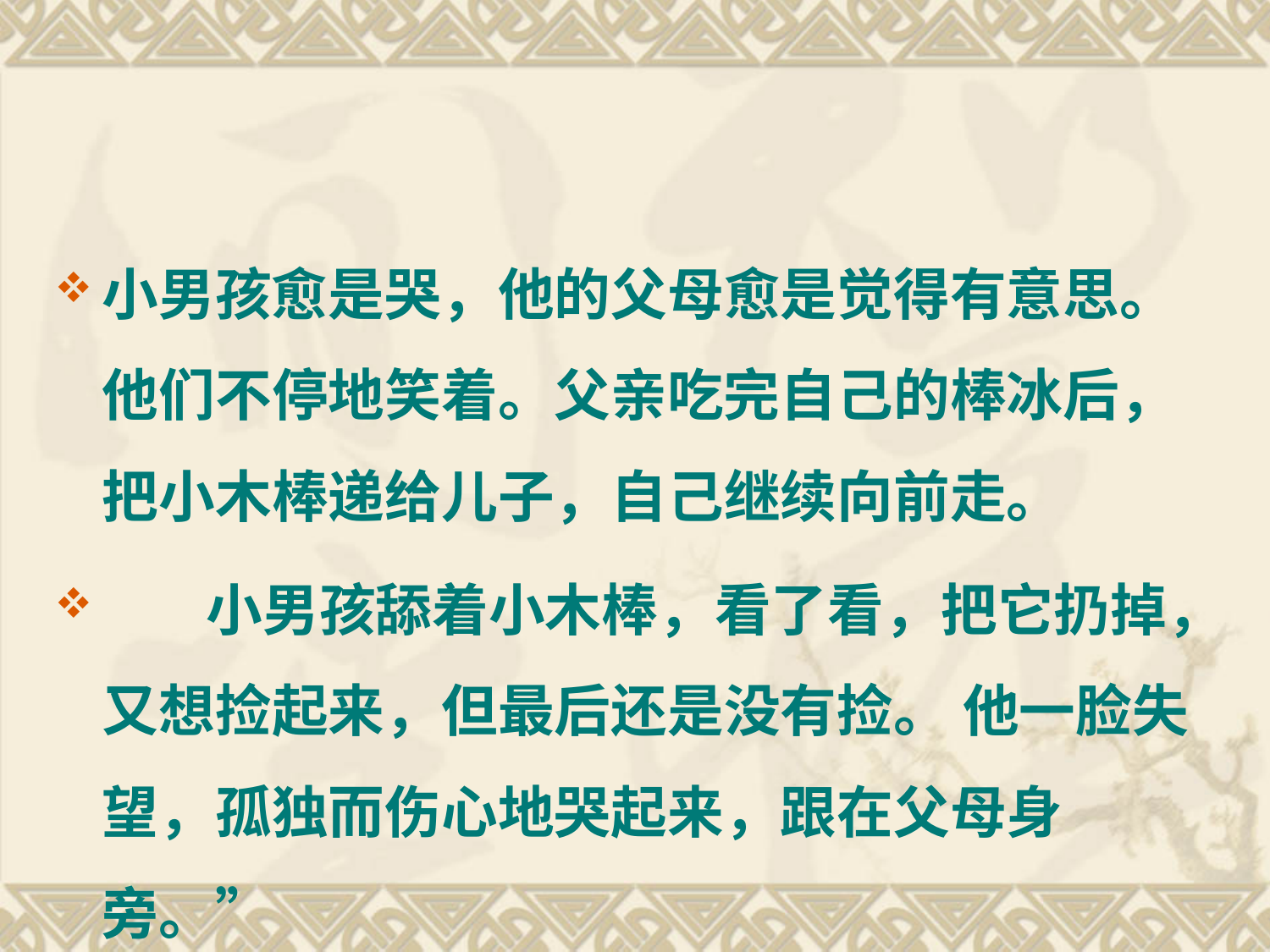

#
小男孩愈是哭，他的父母愈是觉得有意思。他们不停地笑着。父亲吃完自己的棒冰后，把小木棒递给儿子，自己继续向前走。
       小男孩舔着小木棒，看了看，把它扔掉，又想捡起来，但最后还是没有捡。 他一脸失望，孤独而伤心地哭起来，跟在父母身旁。”